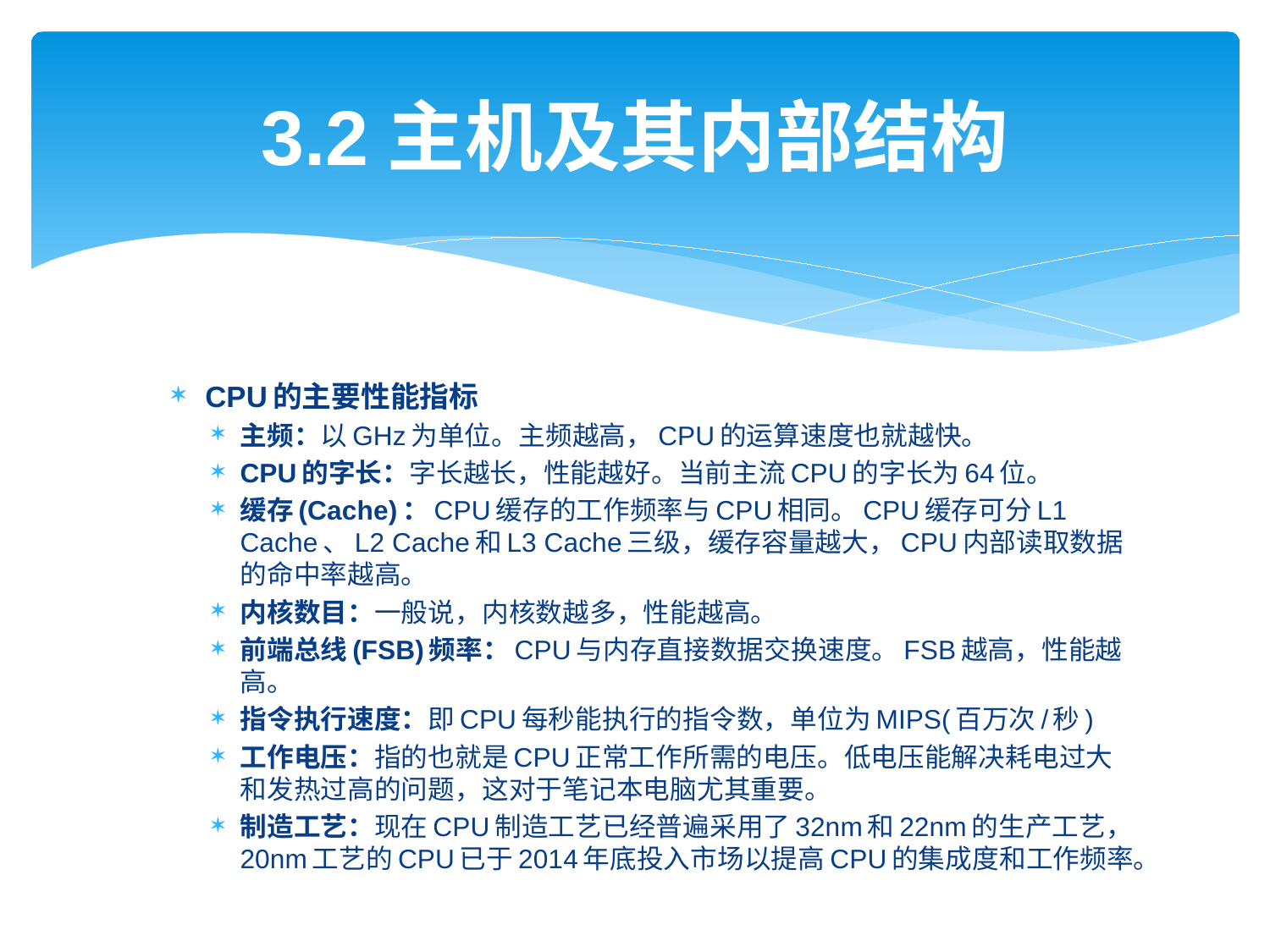

# 3.2主机及其内部结构
CPU的主要性能指标
主频：以GHz为单位。主频越高，CPU的运算速度也就越快。
CPU的字长：字长越长，性能越好。当前主流CPU的字长为64位。
缓存(Cache)：CPU缓存的工作频率与CPU相同。CPU缓存可分L1 Cache、L2 Cache和L3 Cache三级，缓存容量越大，CPU内部读取数据的命中率越高。
内核数目：一般说，内核数越多，性能越高。
前端总线(FSB)频率：CPU与内存直接数据交换速度。FSB越高，性能越高。
指令执行速度：即CPU每秒能执行的指令数，单位为MIPS(百万次/秒)
工作电压：指的也就是CPU正常工作所需的电压。低电压能解决耗电过大和发热过高的问题，这对于笔记本电脑尤其重要。
制造工艺：现在CPU制造工艺已经普遍采用了32nm和22nm的生产工艺，20nm工艺的CPU已于2014年底投入市场以提高CPU的集成度和工作频率。